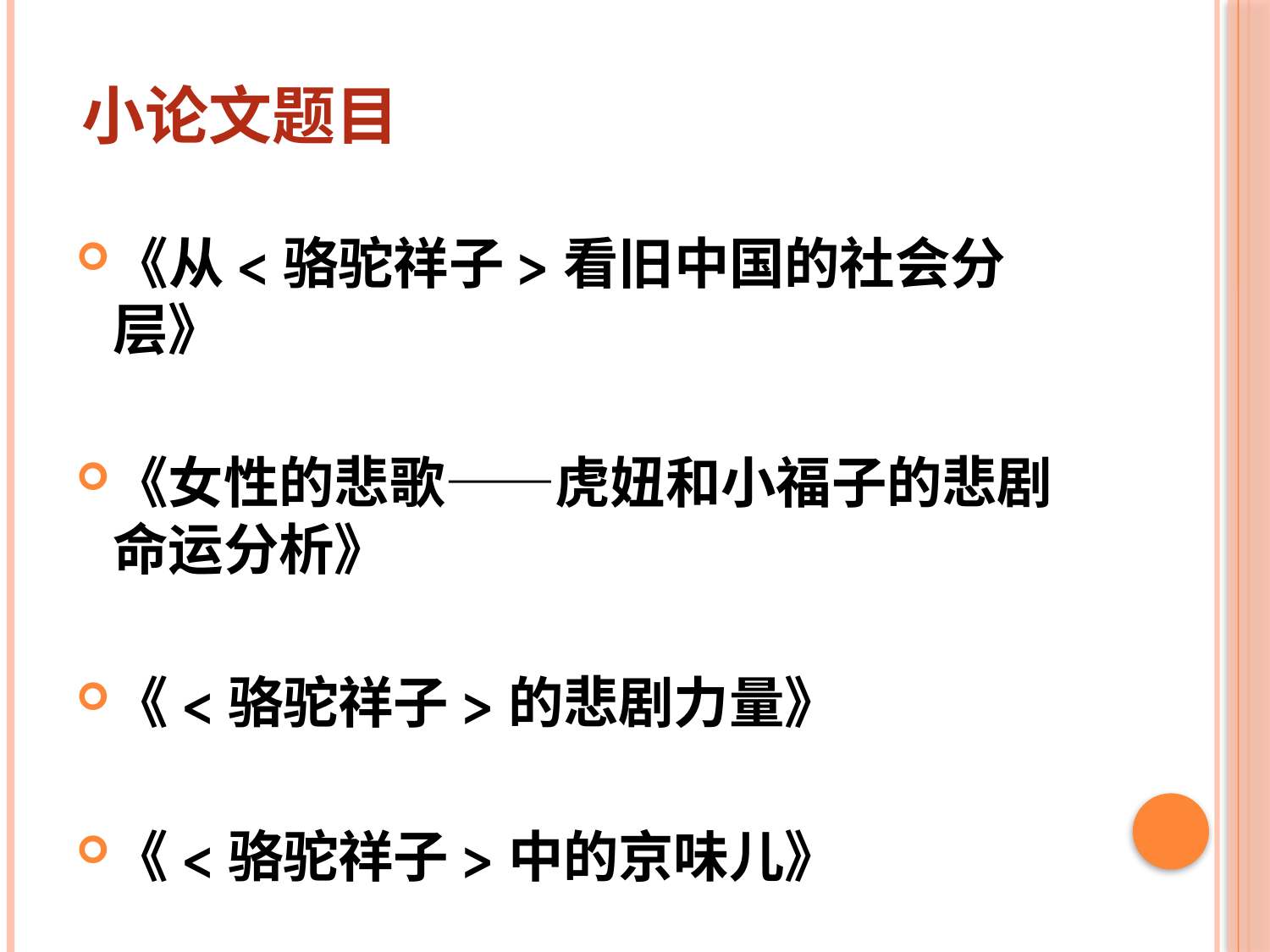

# 小论文题目
《从<骆驼祥子>看旧中国的社会分层》

《女性的悲歌——虎妞和小福子的悲剧命运分析》

《<骆驼祥子>的悲剧力量》

《<骆驼祥子>中的京味儿》